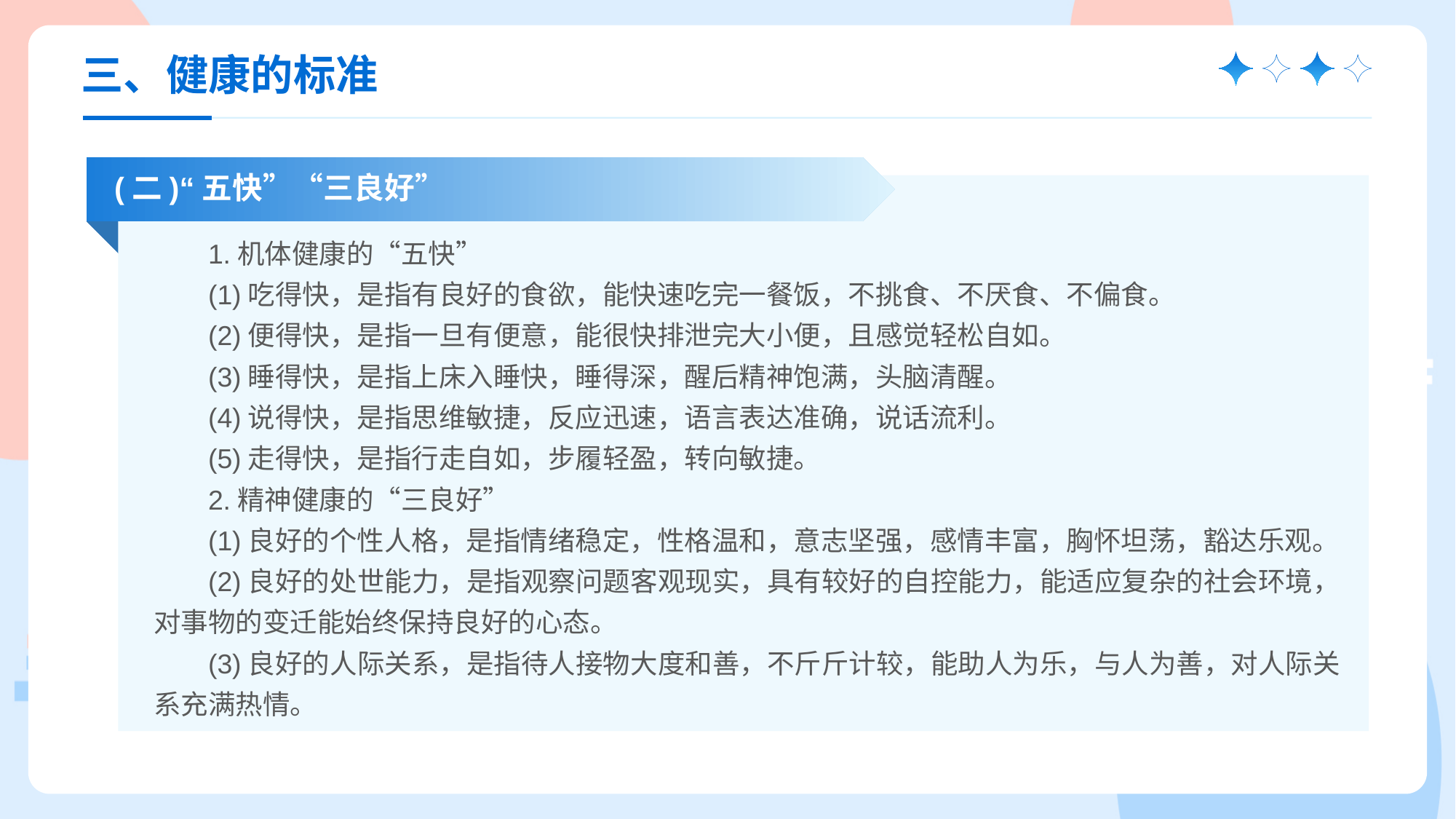

三、健康的标准
(二)“五快”“三良好”

1.机体健康的“五快”
(1)吃得快，是指有良好的食欲，能快速吃完一餐饭，不挑食、不厌食、不偏食。
(2)便得快，是指一旦有便意，能很快排泄完大小便，且感觉轻松自如。
(3)睡得快，是指上床入睡快，睡得深，醒后精神饱满，头脑清醒。
(4)说得快，是指思维敏捷，反应迅速，语言表达准确，说话流利。
(5)走得快，是指行走自如，步履轻盈，转向敏捷。
2.精神健康的“三良好”
(1)良好的个性人格，是指情绪稳定，性格温和，意志坚强，感情丰富，胸怀坦荡，豁达乐观。
(2)良好的处世能力，是指观察问题客观现实，具有较好的自控能力，能适应复杂的社会环境，对事物的变迁能始终保持良好的心态。
(3)良好的人际关系，是指待人接物大度和善，不斤斤计较，能助人为乐，与人为善，对人际关系充满热情。